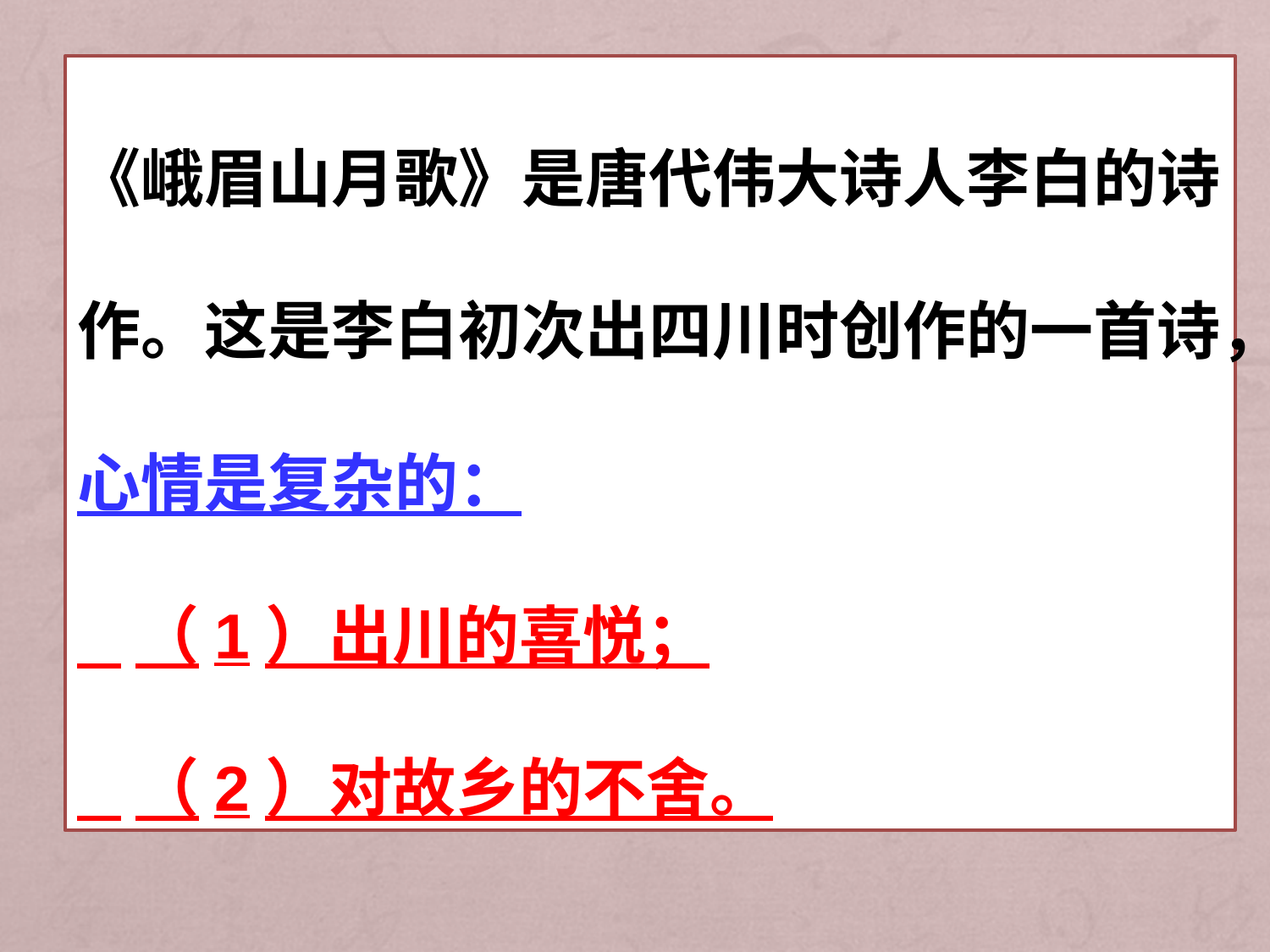

《峨眉山月歌》是唐代伟大诗人李白的诗作。这是李白初次出四川时创作的一首诗，心情是复杂的：
   （1）出川的喜悦；
   （2）对故乡的不舍。